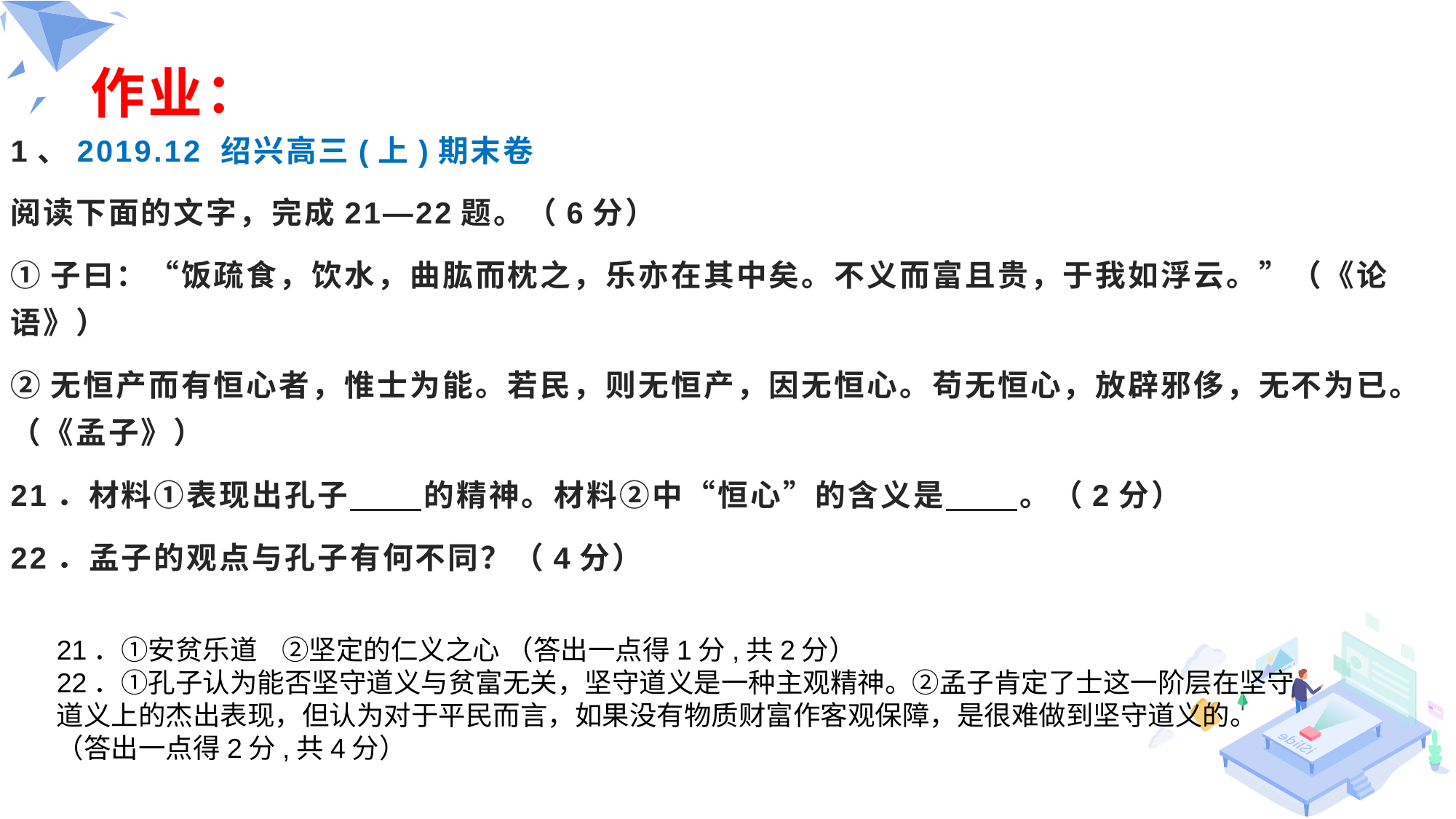

# 作业：
1、2019.12 绍兴高三(上)期末卷
阅读下面的文字，完成21—22题。（6分）
①子曰：“饭疏食，饮水，曲肱而枕之，乐亦在其中矣。不义而富且贵，于我如浮云。”（《论语》）
②无恒产而有恒心者，惟士为能。若民，则无恒产，因无恒心。苟无恒心，放辟邪侈，无不为已。（《孟子》）
21．材料①表现出孔子        的精神。材料②中“恒心”的含义是        。（2分）
22．孟子的观点与孔子有何不同？（4分）
21．①安贫乐道    ②坚定的仁义之心 （答出一点得1分,共2分）
22．①孔子认为能否坚守道义与贫富无关，坚守道义是一种主观精神。②孟子肯定了士这一阶层在坚守道义上的杰出表现，但认为对于平民而言，如果没有物质财富作客观保障，是很难做到坚守道义的。（答出一点得2分,共4分）